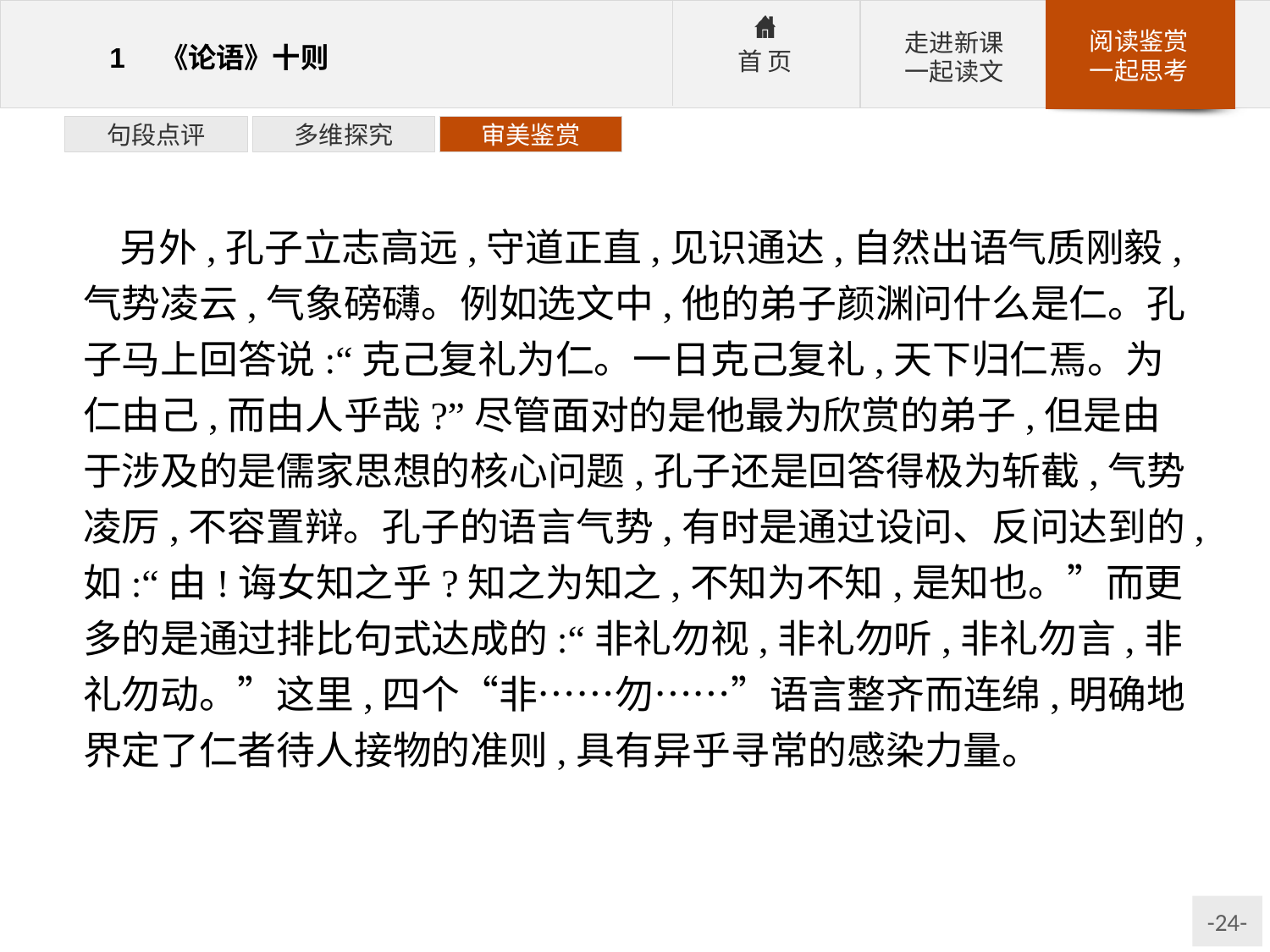

句段点评
多维探究
审美鉴赏
另外,孔子立志高远,守道正直,见识通达,自然出语气质刚毅,气势凌云,气象磅礴。例如选文中,他的弟子颜渊问什么是仁。孔子马上回答说:“克己复礼为仁。一日克己复礼,天下归仁焉。为仁由己,而由人乎哉?”尽管面对的是他最为欣赏的弟子,但是由于涉及的是儒家思想的核心问题,孔子还是回答得极为斩截,气势凌厉,不容置辩。孔子的语言气势,有时是通过设问、反问达到的,如:“由!诲女知之乎?知之为知之,不知为不知,是知也。”而更多的是通过排比句式达成的:“非礼勿视,非礼勿听,非礼勿言,非礼勿动。”这里,四个“非……勿……”语言整齐而连绵,明确地界定了仁者待人接物的准则,具有异乎寻常的感染力量。